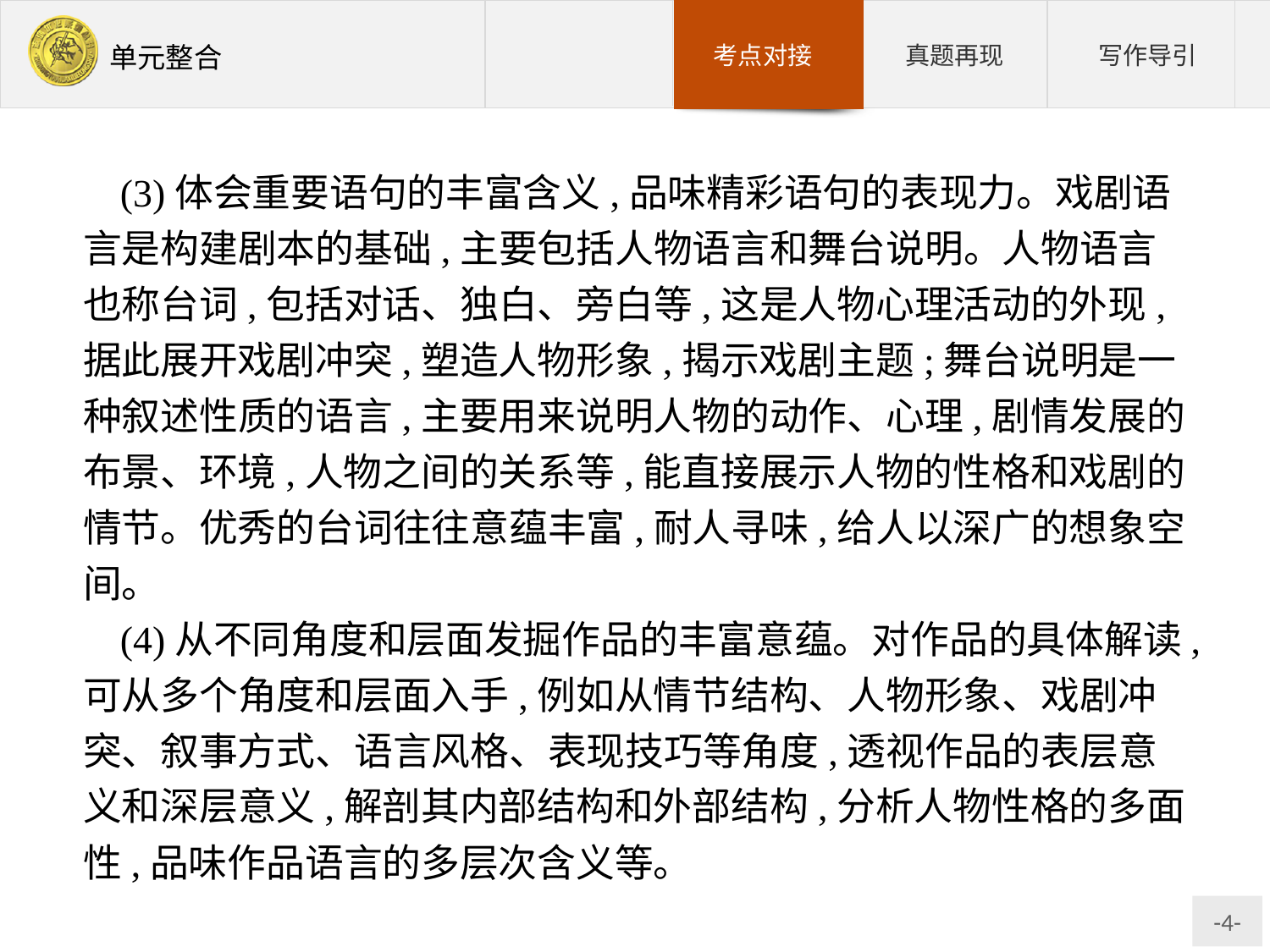

(3)体会重要语句的丰富含义,品味精彩语句的表现力。戏剧语言是构建剧本的基础,主要包括人物语言和舞台说明。人物语言也称台词,包括对话、独白、旁白等,这是人物心理活动的外现,据此展开戏剧冲突,塑造人物形象,揭示戏剧主题;舞台说明是一种叙述性质的语言,主要用来说明人物的动作、心理,剧情发展的布景、环境,人物之间的关系等,能直接展示人物的性格和戏剧的情节。优秀的台词往往意蕴丰富,耐人寻味,给人以深广的想象空间。
(4)从不同角度和层面发掘作品的丰富意蕴。对作品的具体解读,可从多个角度和层面入手,例如从情节结构、人物形象、戏剧冲突、叙事方式、语言风格、表现技巧等角度,透视作品的表层意义和深层意义,解剖其内部结构和外部结构,分析人物性格的多面性,品味作品语言的多层次含义等。